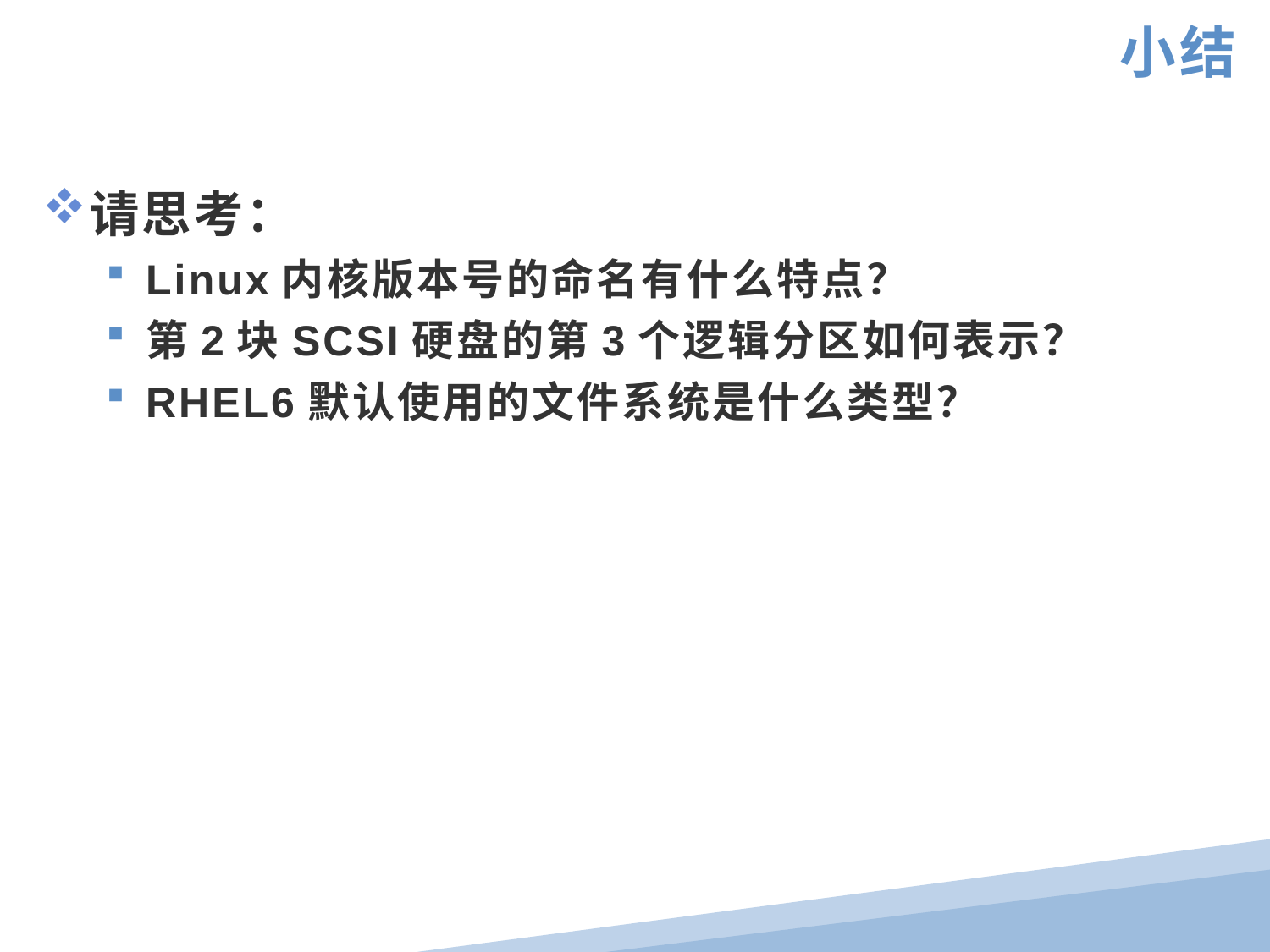

小结
请思考：
Linux内核版本号的命名有什么特点？
第2块SCSI硬盘的第3个逻辑分区如何表示？
RHEL6默认使用的文件系统是什么类型？